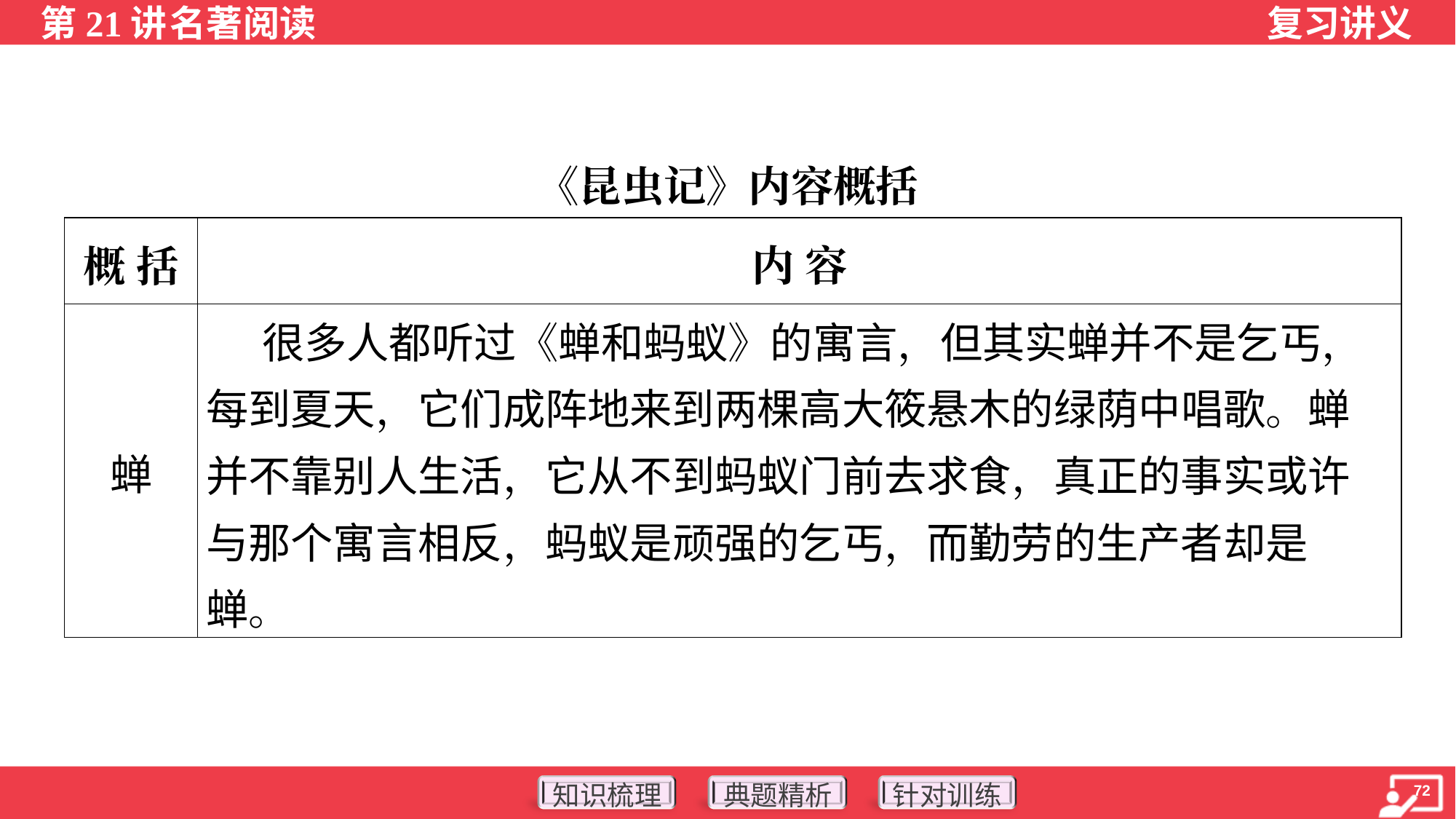

《昆虫记》内容概括
| 概 括 | 内 容 |
| --- | --- |
| 蝉 | 很多人都听过《蝉和蚂蚁》的寓言，但其实蝉并不是乞丐，每到夏天，它们成阵地来到两棵高大筱悬木的绿荫中唱歌。蝉并不靠别人生活，它从不到蚂蚁门前去求食，真正的事实或许与那个寓言相反，蚂蚁是顽强的乞丐，而勤劳的生产者却是蝉。 |